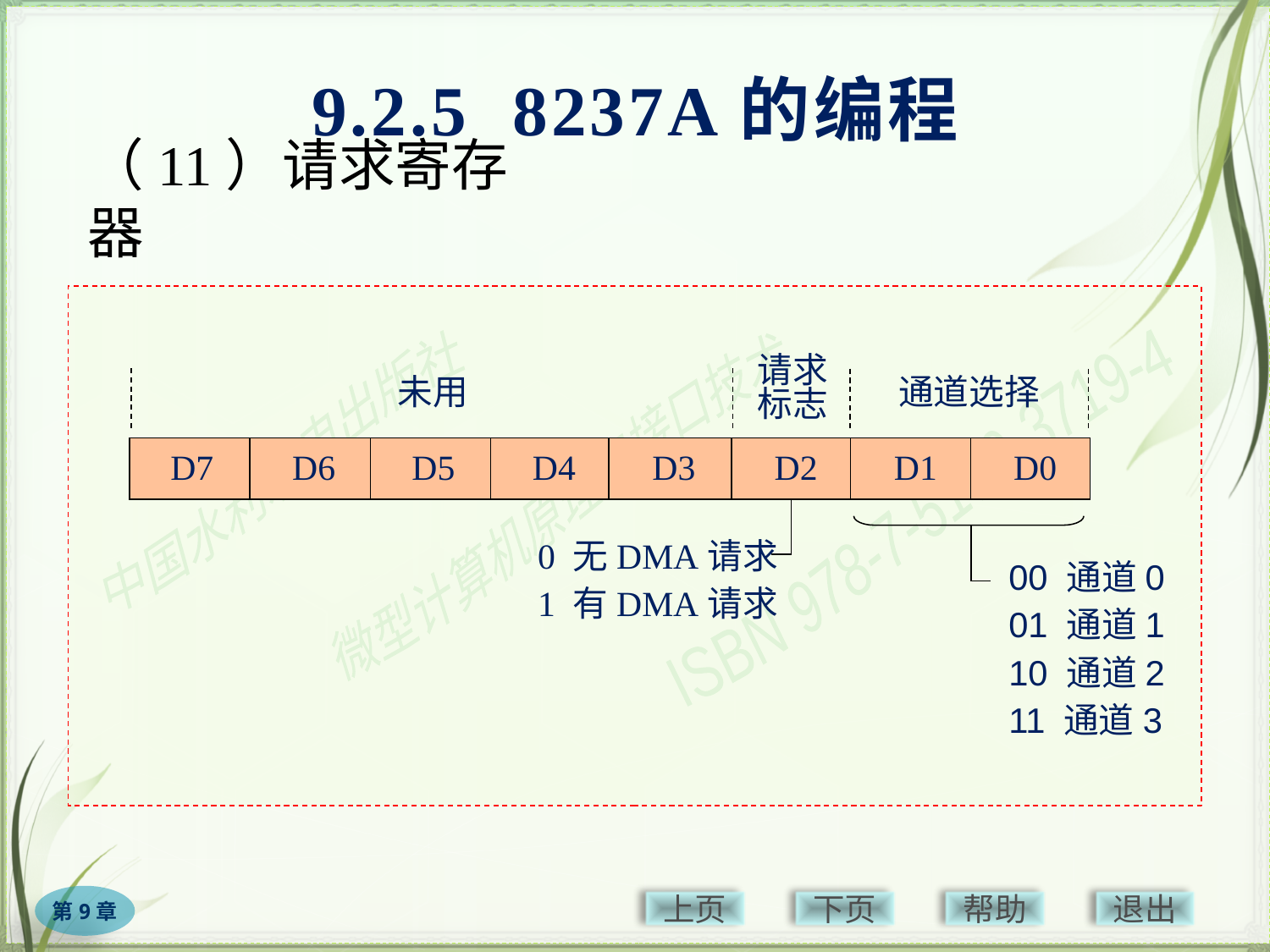

9.2.5  8237A的编程
# （11）请求寄存器

请求
标志
未用
通道选择

D7
D6
D5
D4
D3
D2
D1
D0
0 无DMA请求
1 有DMA请求
00 通道0
01 通道1
10 通道2
11 通道3